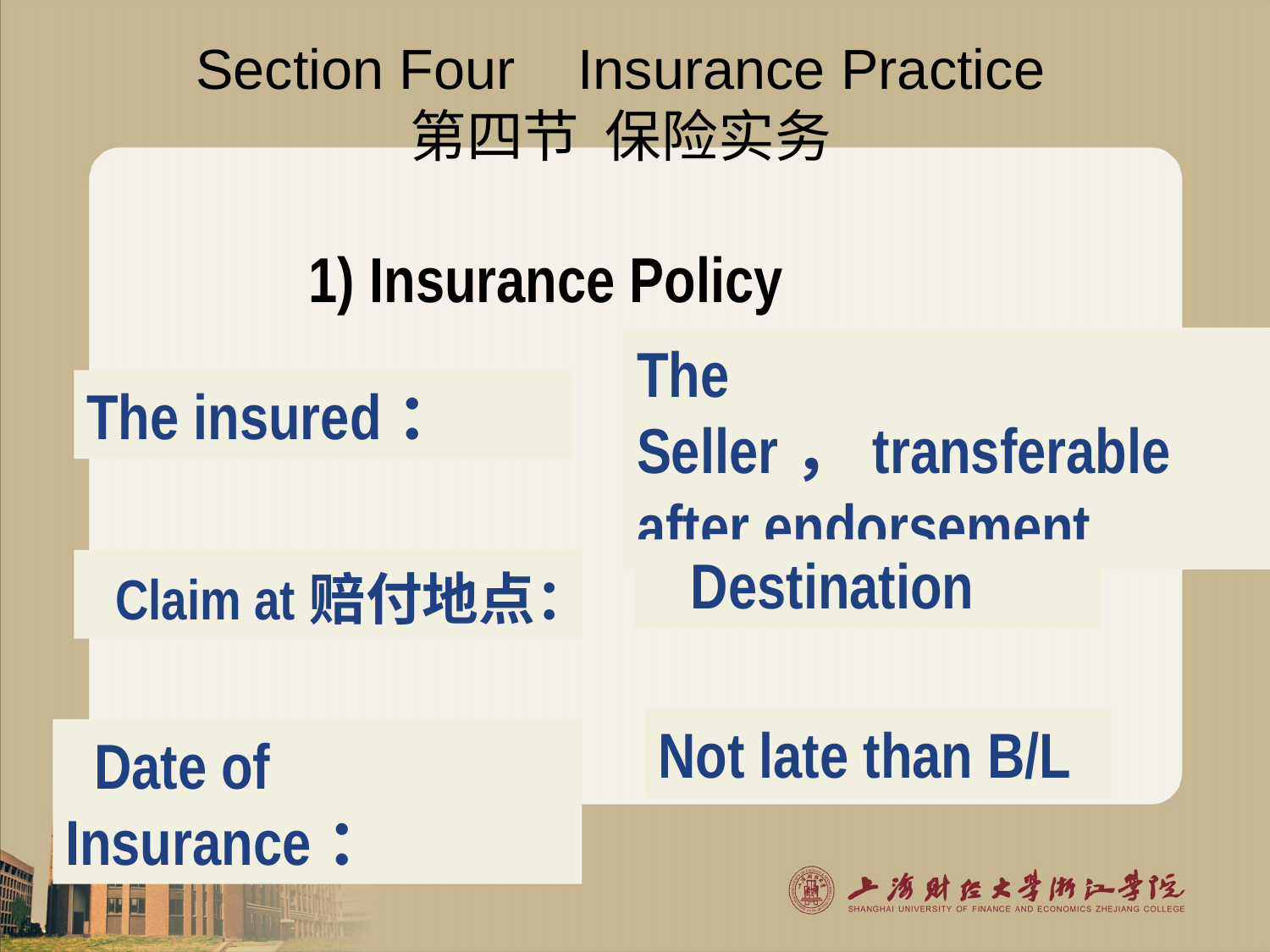

# Section Four    Insurance Practice 第四节  保险实务
1) Insurance Policy
The Seller，transferable after endorsement
The insured：
   Destination
  Claim at赔付地点：
Not late than B/L
  Date of Insurance：